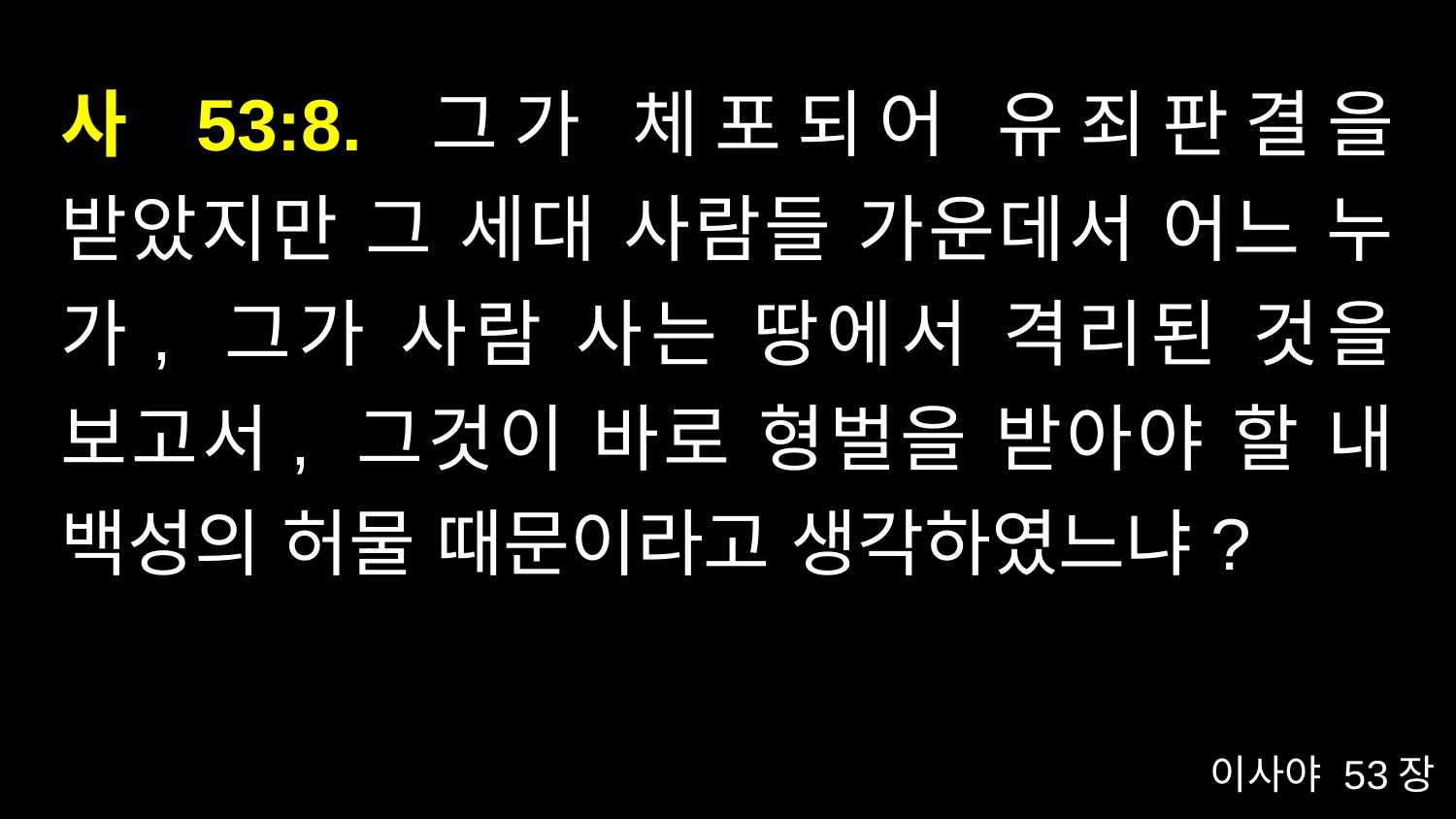

# 사 53:8. 그가 체포되어 유죄판결을 받았지만 그 세대 사람들 가운데서 어느 누가, 그가 사람 사는 땅에서 격리된 것을 보고서, 그것이 바로 형벌을 받아야 할 내 백성의 허물 때문이라고 생각하였느냐?
이사야 53장